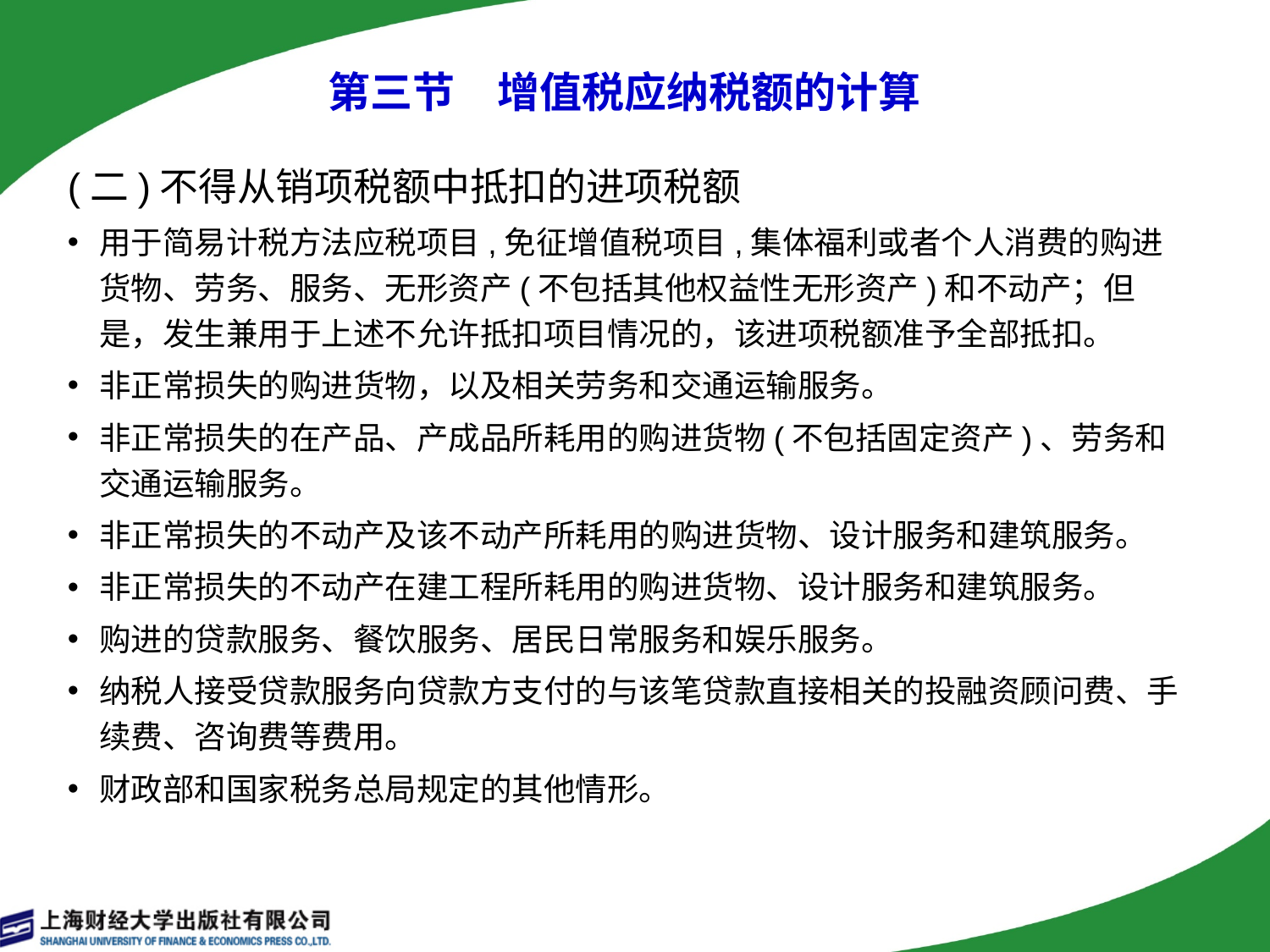

第三节　增值税应纳税额的计算
(二)不得从销项税额中抵扣的进项税额
用于简易计税方法应税项目,免征增值税项目,集体福利或者个人消费的购进货物、劳务、服务、无形资产(不包括其他权益性无形资产)和不动产；但是，发生兼用于上述不允许抵扣项目情况的，该进项税额准予全部抵扣。
非正常损失的购进货物，以及相关劳务和交通运输服务。
非正常损失的在产品、产成品所耗用的购进货物(不包括固定资产)、劳务和交通运输服务。
非正常损失的不动产及该不动产所耗用的购进货物、设计服务和建筑服务。
非正常损失的不动产在建工程所耗用的购进货物、设计服务和建筑服务。
购进的贷款服务、餐饮服务、居民日常服务和娱乐服务。
纳税人接受贷款服务向贷款方支付的与该笔贷款直接相关的投融资顾问费、手续费、咨询费等费用。
财政部和国家税务总局规定的其他情形。